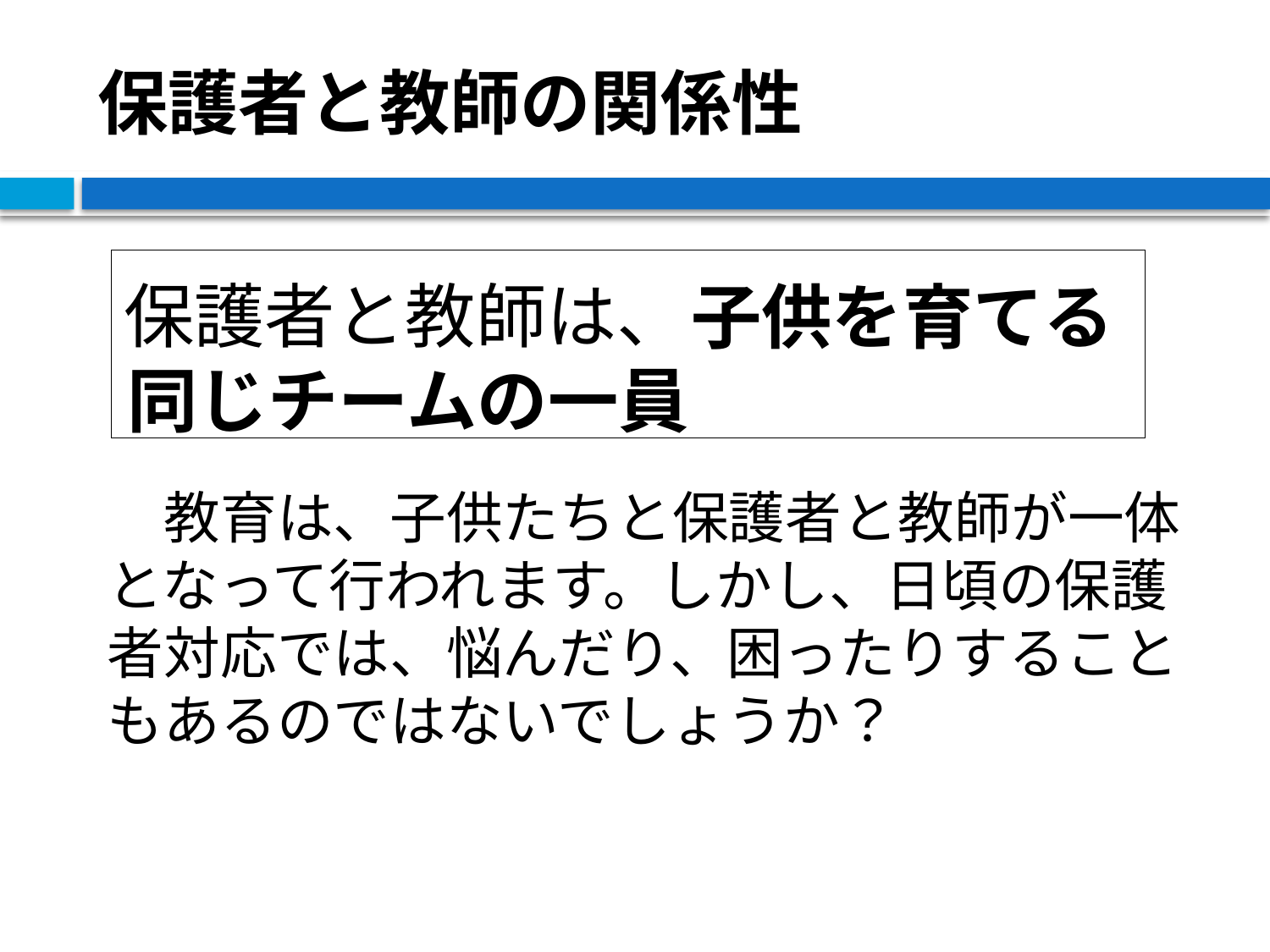

# 保護者と教師の関係性
保護者と教師は、

　　　　　　　　子供を育てる同じチームの一員
　教育は、子供たちと保護者と教師が一体となって行われます。しかし、日頃の保護者対応では、悩んだり、困ったりすることもあるのではないでしょうか？